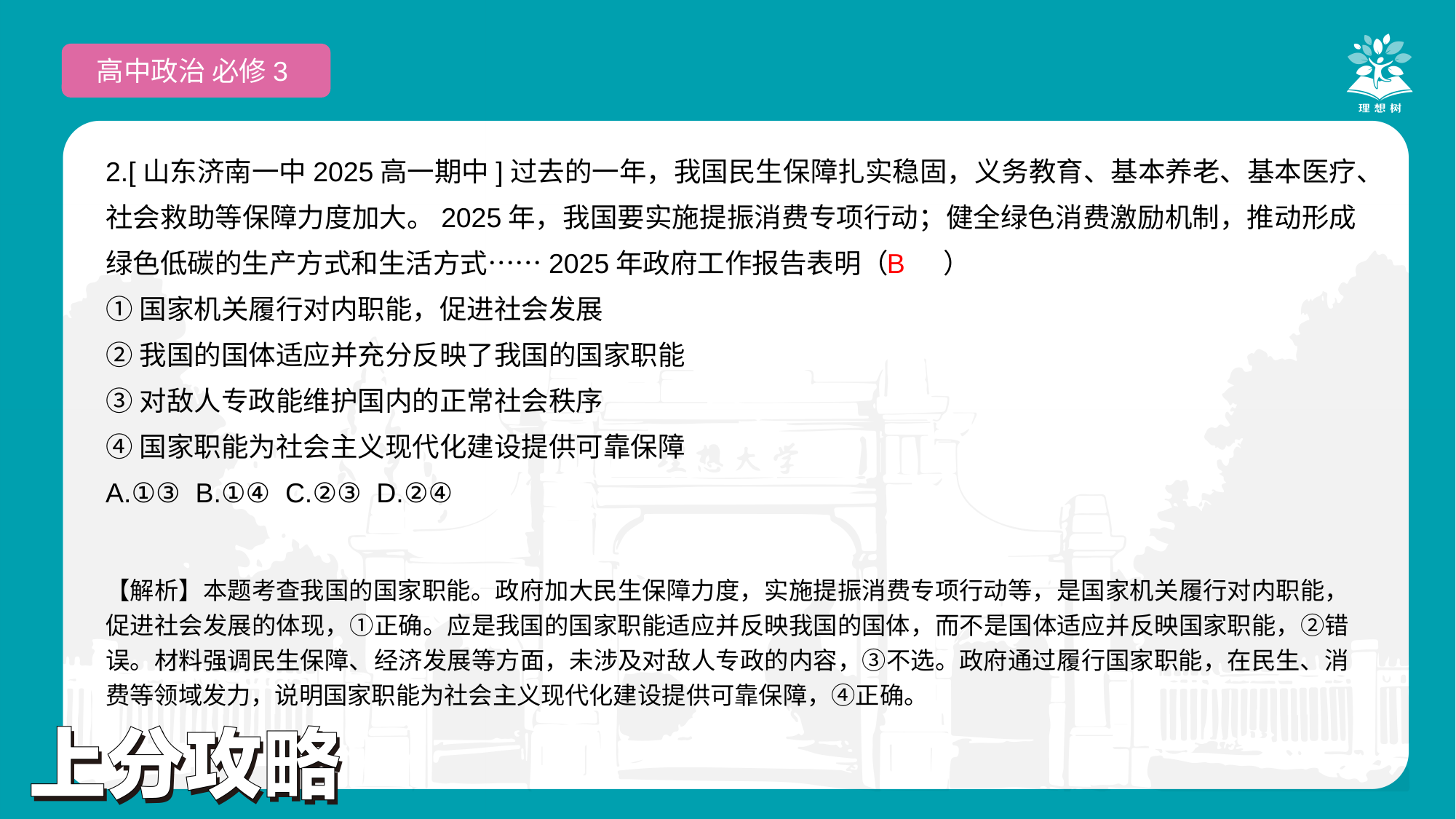

高中政治 必修3
2.[山东济南一中2025高一期中]过去的一年，我国民生保障扎实稳固，义务教育、基本养老、基本医疗、社会救助等保障力度加大。2025年，我国要实施提振消费专项行动；健全绿色消费激励机制，推动形成绿色低碳的生产方式和生活方式……2025年政府工作报告表明（　　）
①国家机关履行对内职能，促进社会发展
②我国的国体适应并充分反映了我国的国家职能
③对敌人专政能维护国内的正常社会秩序
④国家职能为社会主义现代化建设提供可靠保障
A.①③  B.①④  C.②③  D.②④
 B
【解析】本题考查我国的国家职能。政府加大民生保障力度，实施提振消费专项行动等，是国家机关履行对内职能，促进社会发展的体现，①正确。应是我国的国家职能适应并反映我国的国体，而不是国体适应并反映国家职能，②错误。材料强调民生保障、经济发展等方面，未涉及对敌人专政的内容，③不选。政府通过履行国家职能，在民生、消费等领域发力，说明国家职能为社会主义现代化建设提供可靠保障，④正确。